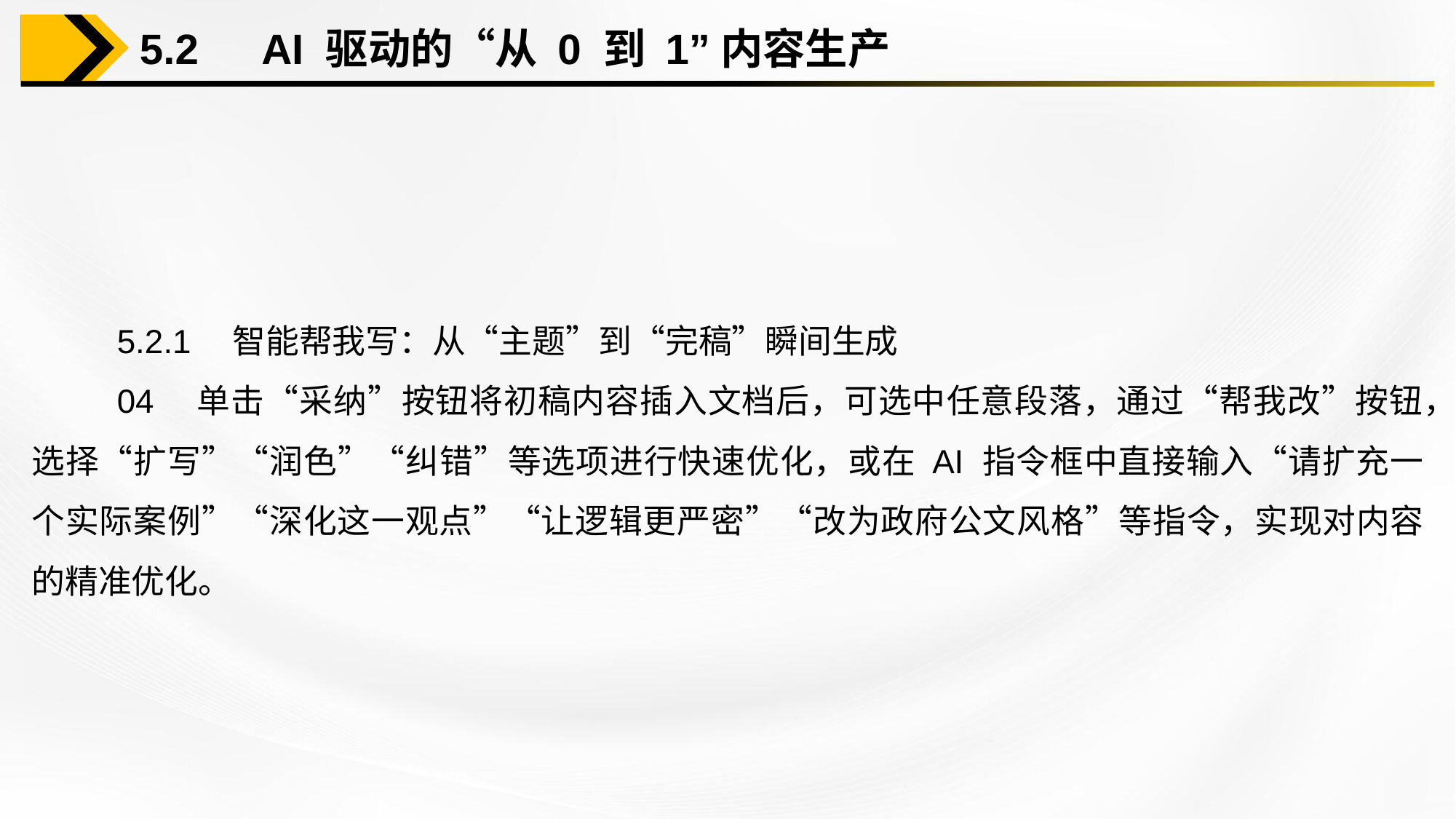

5.2　AI 驱动的“从 0 到 1”内容生产
5.2.1　智能帮我写：从“主题”到“完稿”瞬间生成
04　单击“采纳”按钮将初稿内容插入文档后，可选中任意段落，通过“帮我改”按钮，选择“扩写”“润色”“纠错”等选项进行快速优化，或在 AI 指令框中直接输入“请扩充一个实际案例”“深化这一观点”“让逻辑更严密”“改为政府公文风格”等指令，实现对内容的精准优化。